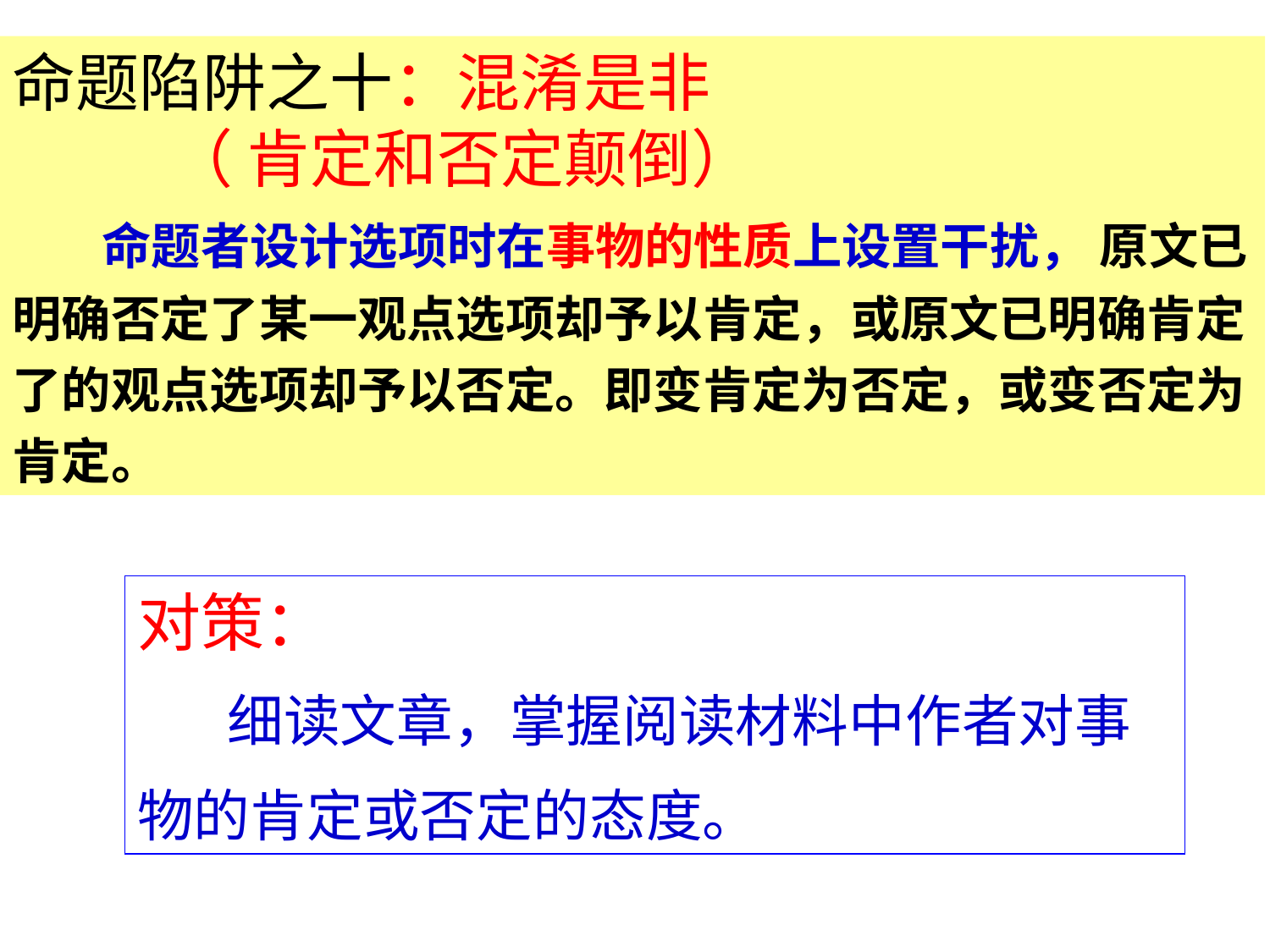

命题陷阱之十：混淆是非
          （ 肯定和否定颠倒）
      命题者设计选项时在事物的性质上设置干扰， 原文已明确否定了某一观点选项却予以肯定，或原文已明确肯定了的观点选项却予以否定。即变肯定为否定，或变否定为肯定。
对策：
      细读文章，掌握阅读材料中作者对事物的肯定或否定的态度。